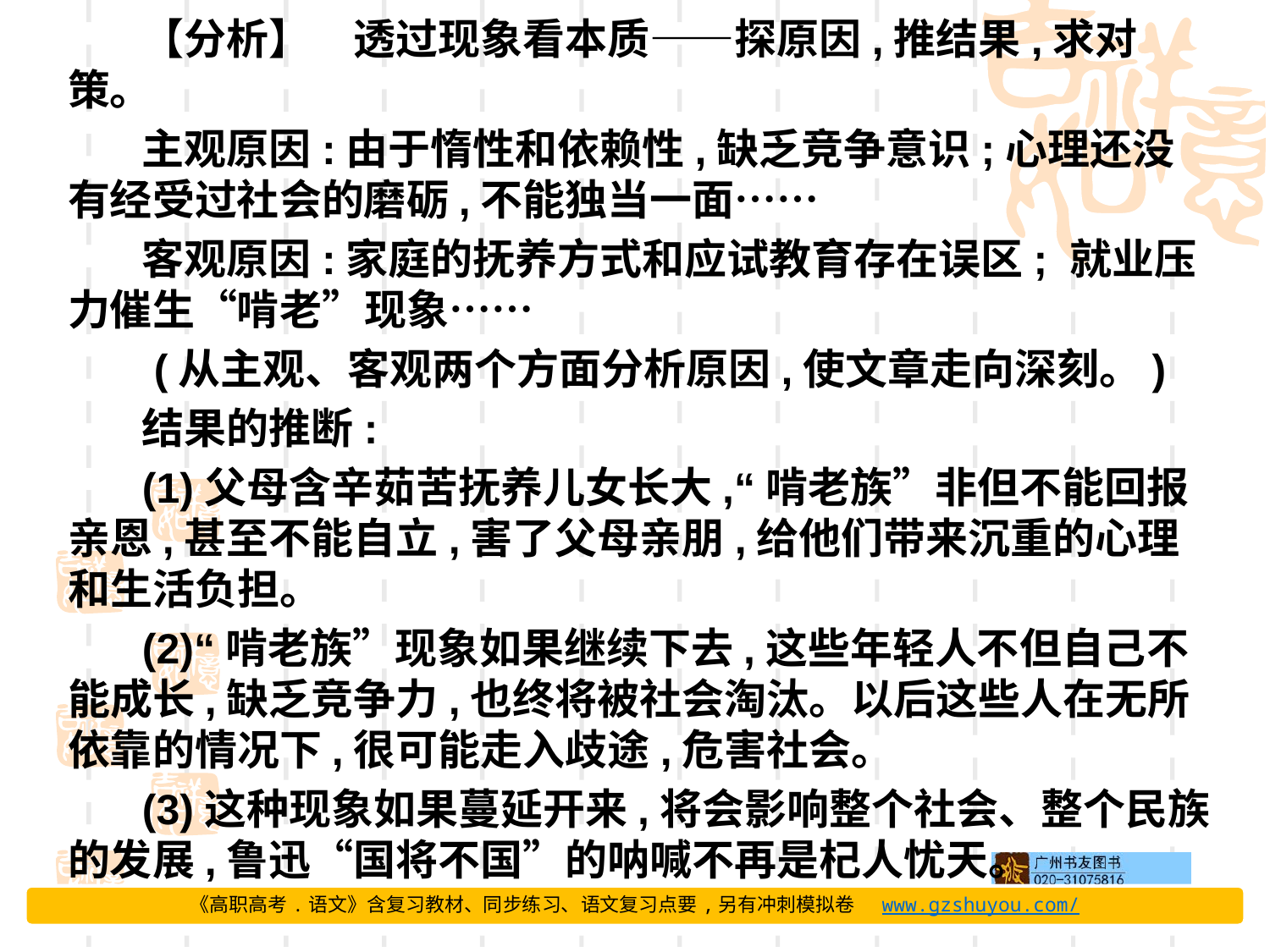

【分析】　透过现象看本质——探原因,推结果,求对策。
主观原因:由于惰性和依赖性,缺乏竞争意识;心理还没有经受过社会的磨砺,不能独当一面……
客观原因:家庭的抚养方式和应试教育存在误区; 就业压力催生“啃老”现象……
 (从主观、客观两个方面分析原因,使文章走向深刻。)
结果的推断:
(1)父母含辛茹苦抚养儿女长大,“啃老族”非但不能回报亲恩,甚至不能自立,害了父母亲朋,给他们带来沉重的心理和生活负担。
(2)“啃老族”现象如果继续下去,这些年轻人不但自己不能成长,缺乏竞争力,也终将被社会淘汰。以后这些人在无所依靠的情况下,很可能走入歧途,危害社会。
(3)这种现象如果蔓延开来,将会影响整个社会、整个民族的发展,鲁迅“国将不国”的呐喊不再是杞人忧天。